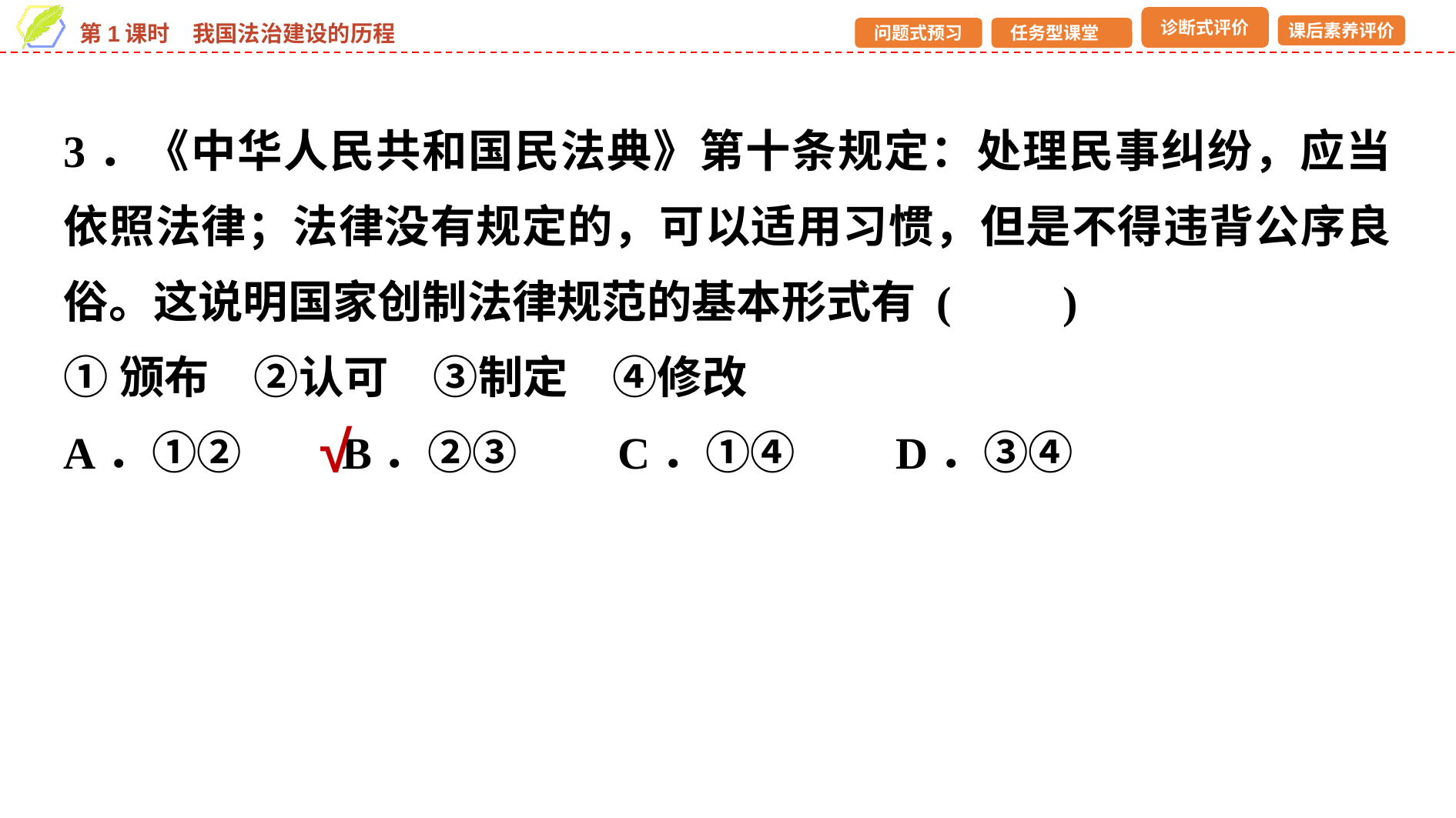

3．《中华人民共和国民法典》第十条规定：处理民事纠纷，应当依照法律；法律没有规定的，可以适用习惯，但是不得违背公序良俗。这说明国家创制法律规范的基本形式有 (　　)
①颁布　②认可　③制定　④修改
A．①②　　B．②③　　C．①④　　D．③④
√